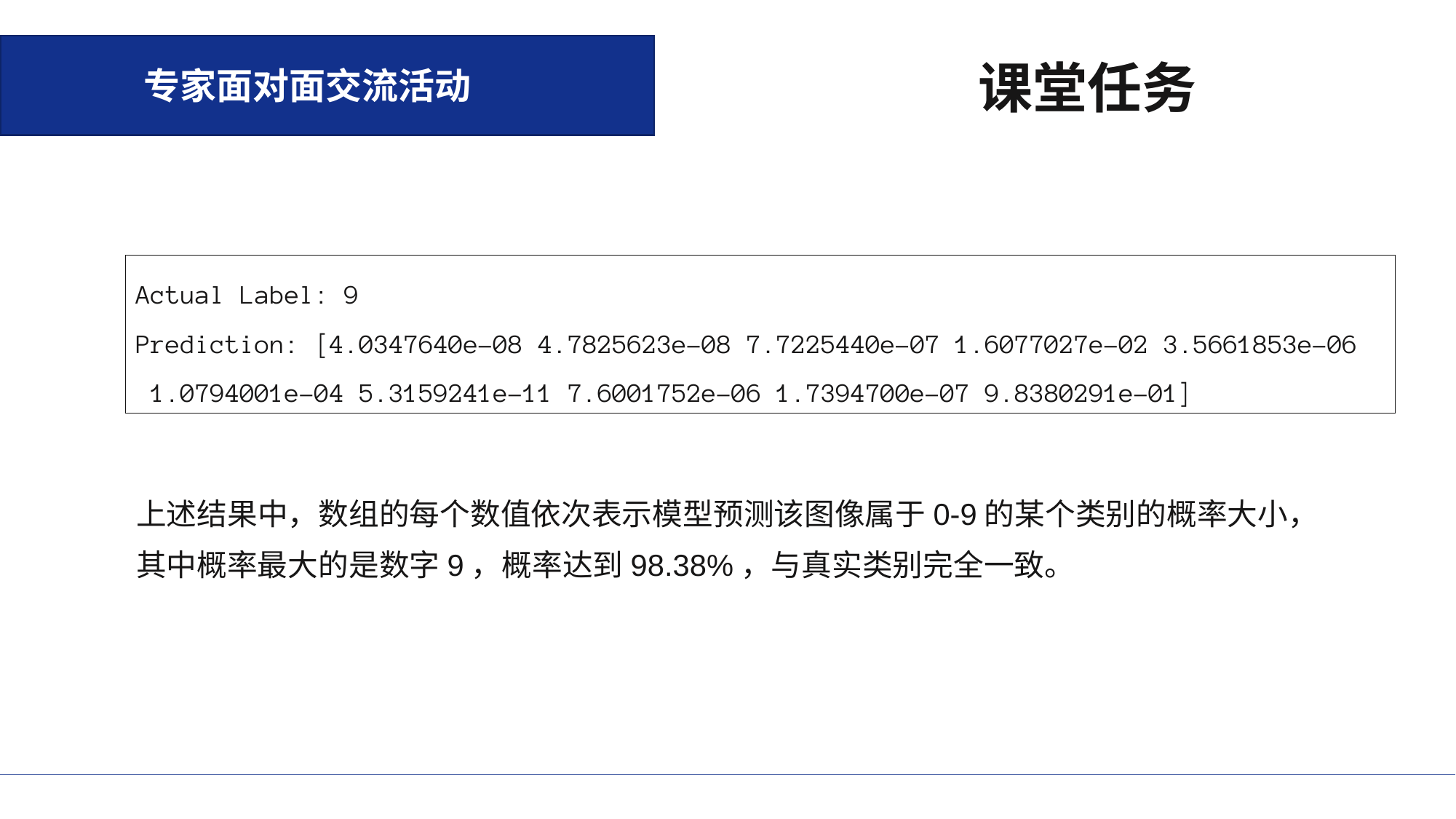

专家面对面交流活动
课堂任务

Actual Label: 9
Prediction: [4.0347640e-08 4.7825623e-08 7.7225440e-07 1.6077027e-02 3.5661853e-06
 1.0794001e-04 5.3159241e-11 7.6001752e-06 1.7394700e-07 9.8380291e-01]
上述结果中，数组的每个数值依次表示模型预测该图像属于0-9的某个类别的概率大小，其中概率最大的是数字9，概率达到98.38%，与真实类别完全一致。